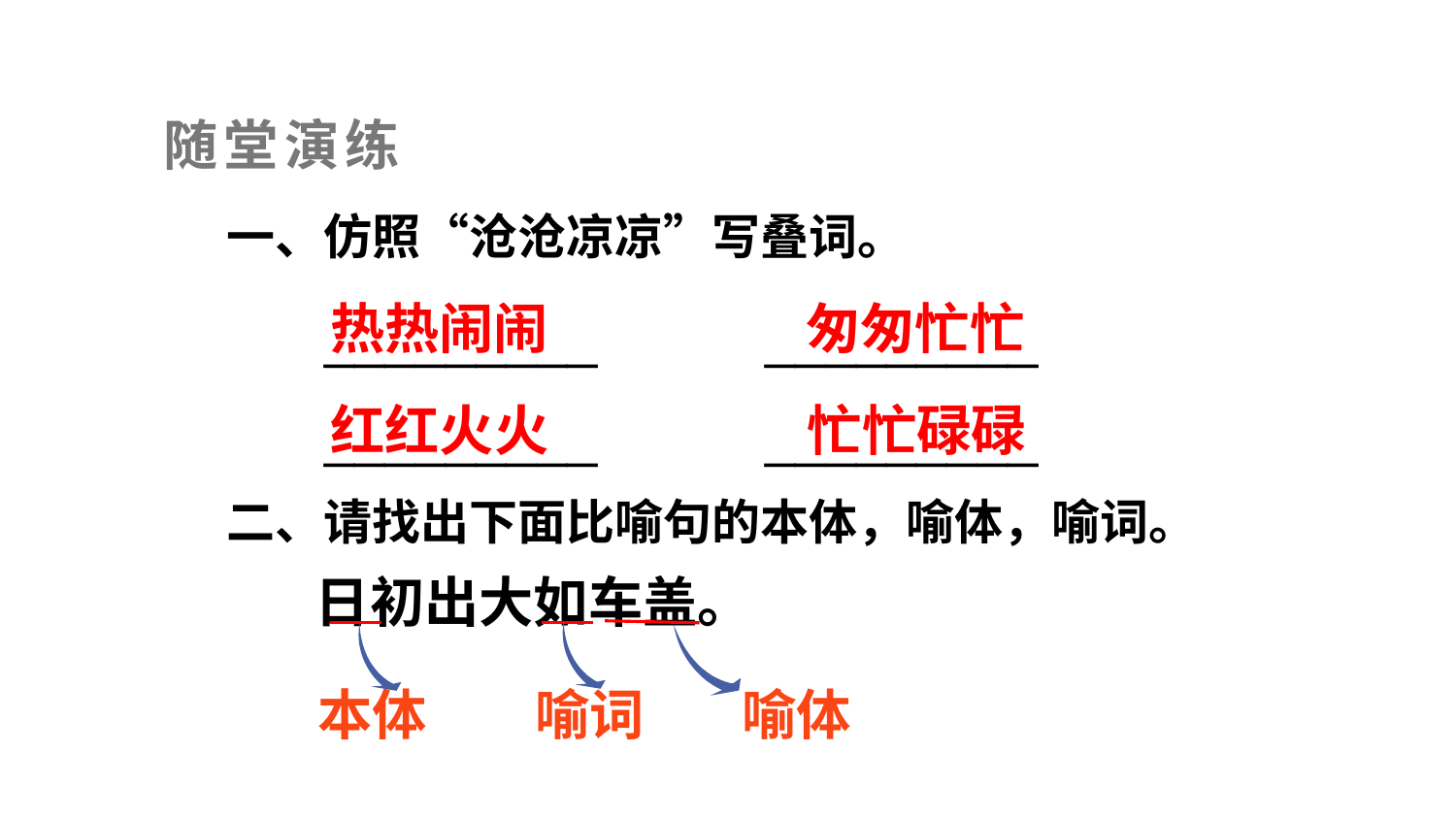

随堂演练
一、仿照“沧沧凉凉”写叠词。
_________           _________
_________           _________
热热闹闹
匆匆忙忙
红红火火
忙忙碌碌
二、请找出下面比喻句的本体，喻体，喻词。

日初出大如车盖。

喻词
喻体
本体